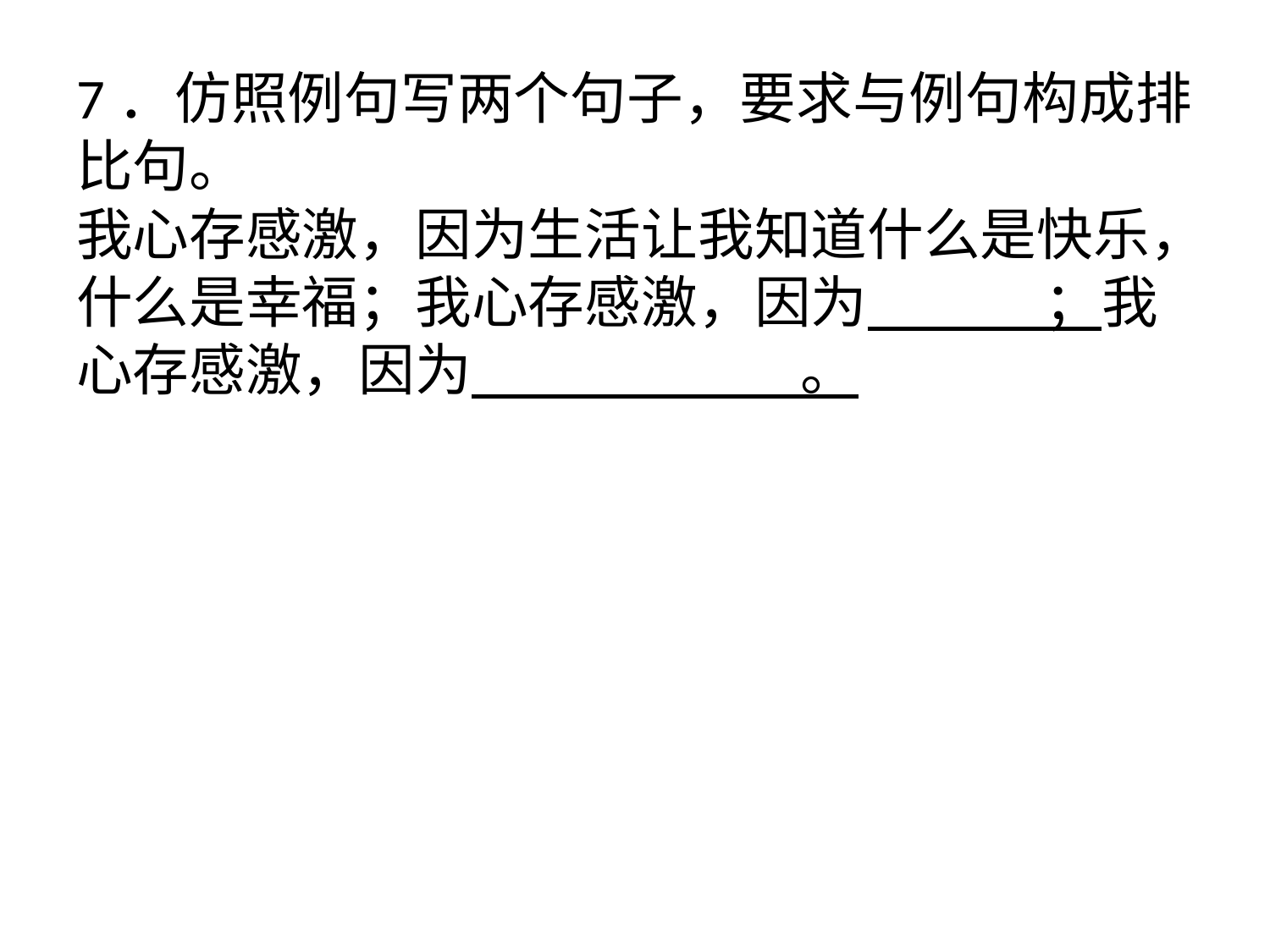

# 7．仿照例句写两个句子，要求与例句构成排比句。 我心存感激，因为生活让我知道什么是快乐，什么是幸福；我心存感激，因为              ；我心存感激，因为                          。